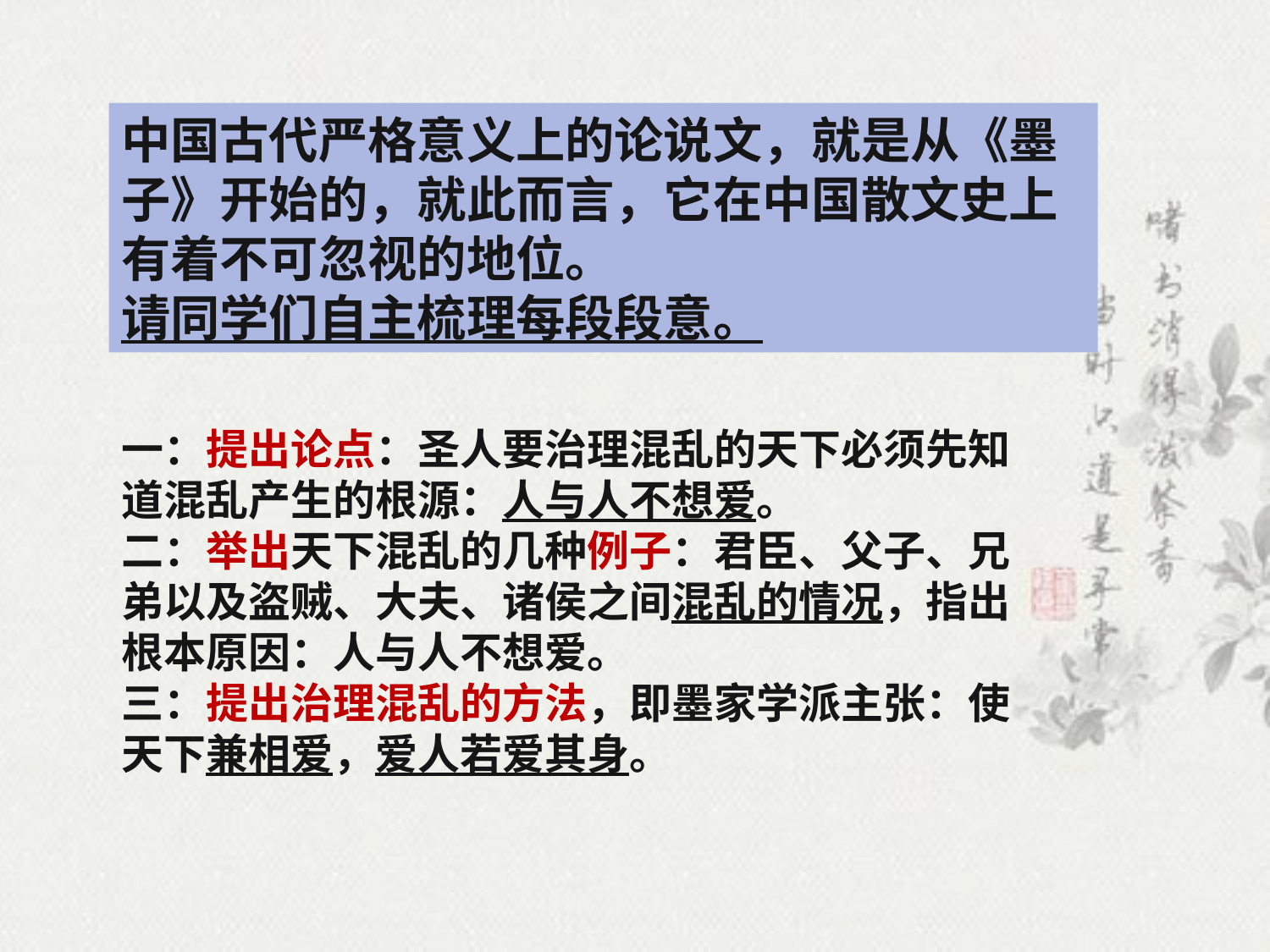

中国古代严格意义上的论说文，就是从《墨子》开始的，就此而言，它在中国散文史上有着不可忽视的地位。
请同学们自主梳理每段段意。
一：提出论点：圣人要治理混乱的天下必须先知道混乱产生的根源：人与人不想爱。
二：举出天下混乱的几种例子：君臣、父子、兄弟以及盗贼、大夫、诸侯之间混乱的情况，指出根本原因：人与人不想爱。
三：提出治理混乱的方法，即墨家学派主张：使天下兼相爱，爱人若爱其身。